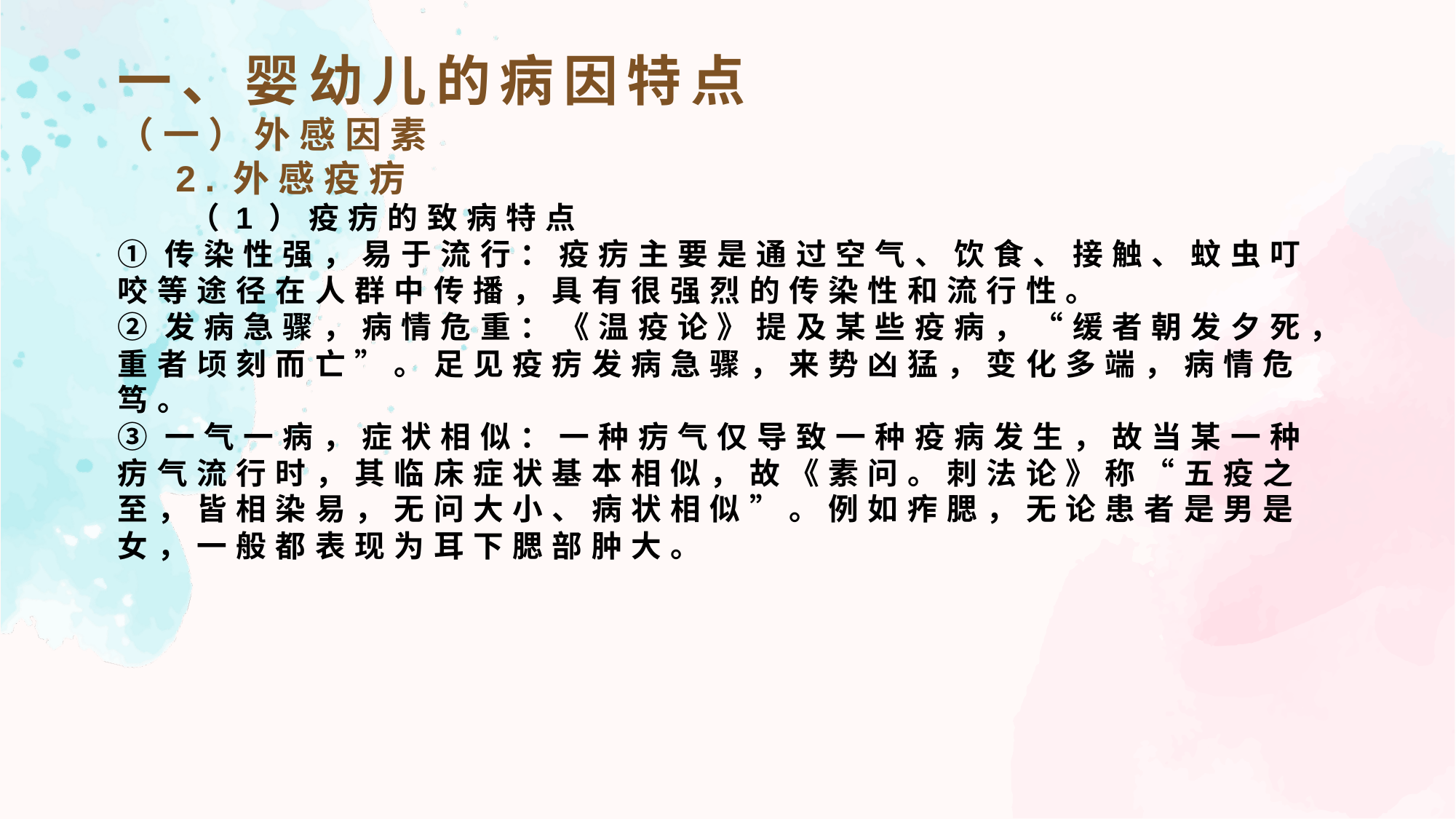

一、婴幼儿的病因特点
（一）外感因素
   2.外感疫疠
    （1）疫疠的致病特点
①传染性强，易于流行：疫疠主要是通过空气、饮食、接触、蚊虫叮咬等途径在人群中传播，具有很强烈的传染性和流行性。
②发病急骤，病情危重：《温疫论》提及某些疫病，“缓者朝发夕死，重者顷刻而亡”。足见疫疠发病急骤，来势凶猛，变化多端，病情危笃。
③一气一病，症状相似：一种疠气仅导致一种疫病发生，故当某一种疠气流行时，其临床症状基本相似，故《素问。刺法论》称“五疫之至，皆相染易，无问大小、病状相似”。例如痄腮，无论患者是男是女，一般都表现为耳下腮部肿大。